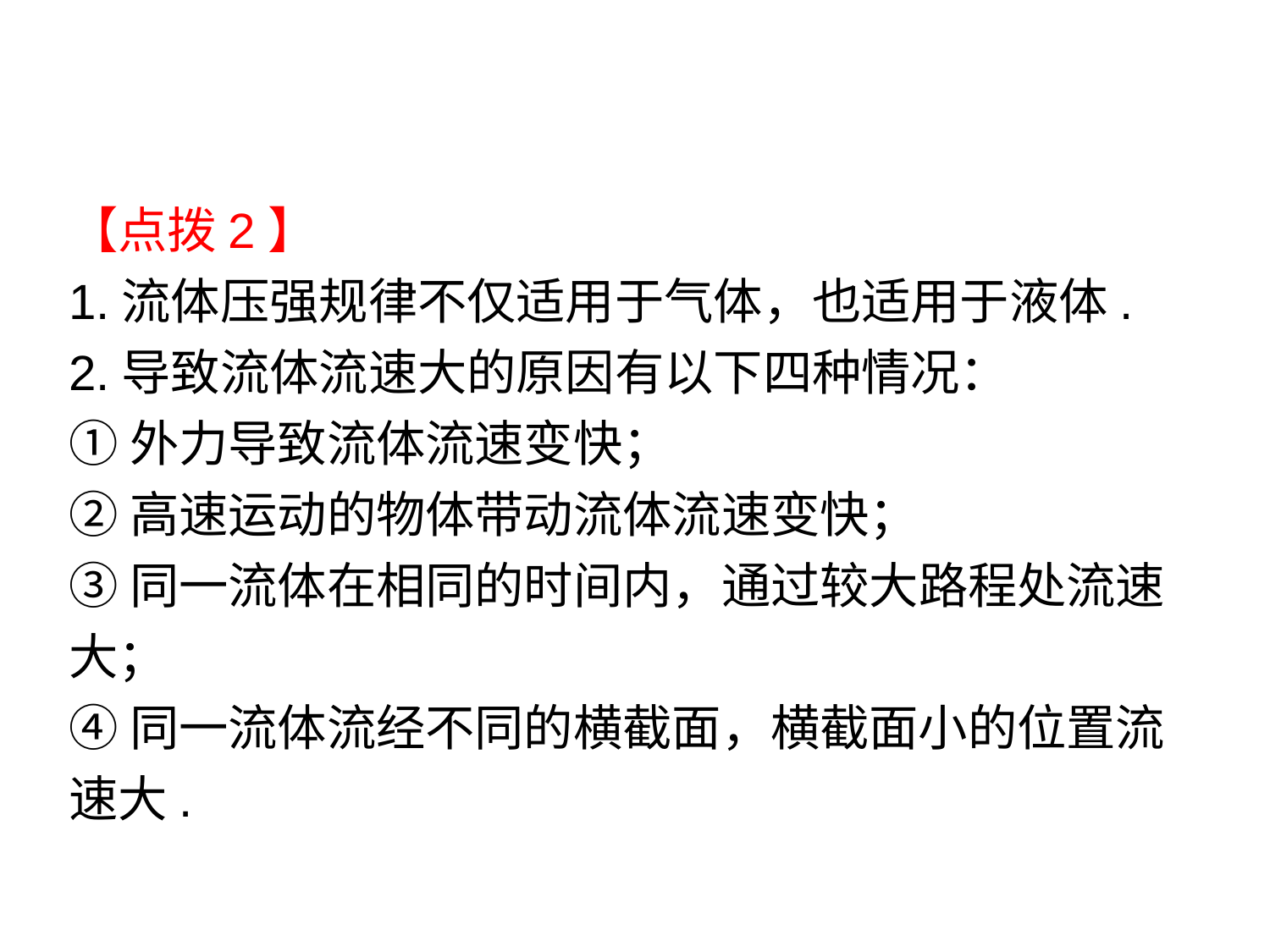

【点拨2】
1.流体压强规律不仅适用于气体，也适用于液体.
2.导致流体流速大的原因有以下四种情况：
①外力导致流体流速变快；
②高速运动的物体带动流体流速变快；
③同一流体在相同的时间内，通过较大路程处流速大；
④同一流体流经不同的横截面，横截面小的位置流速大.